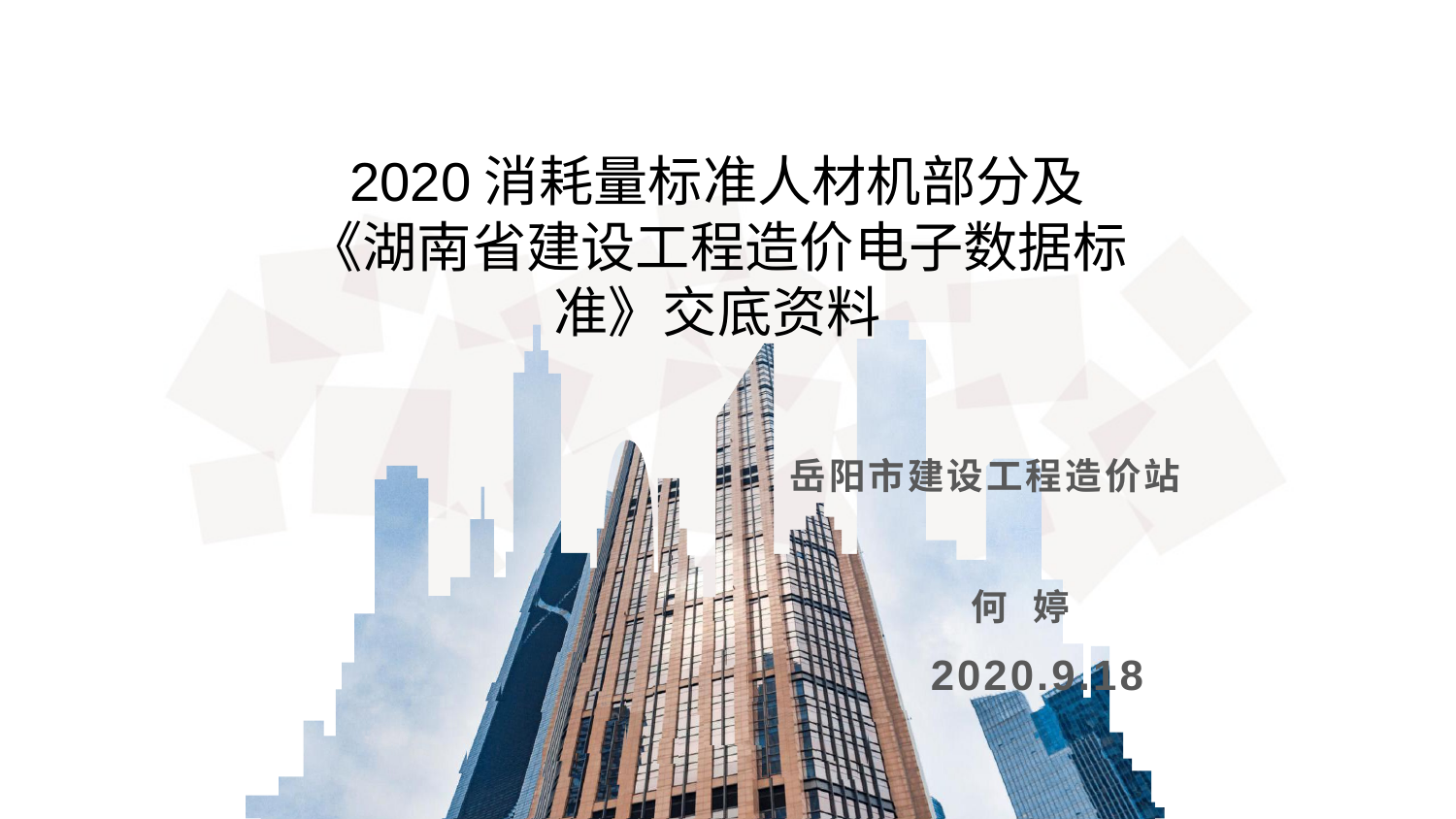

2020消耗量标准人材机部分及
《湖南省建设工程造价电子数据标准》交底资料

岳阳市建设工程造价站

何  婷

 2020.9.18